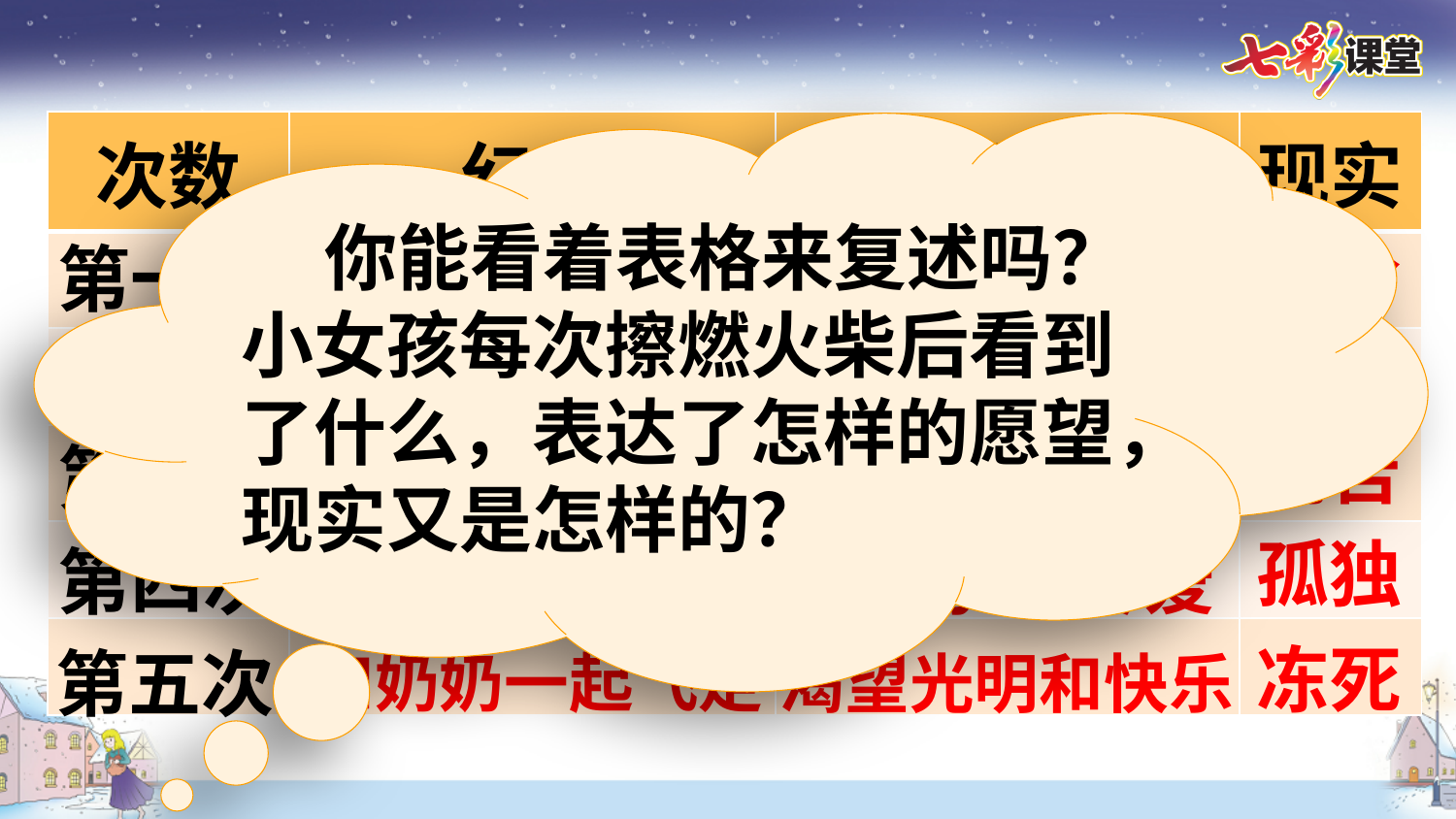

你能看着表格来复述吗？小女孩每次擦燃火柴后看到了什么，表达了怎样的愿望，现实又是怎样的？
| 次数 | 幻象 | 愿望 | 现实 |
| --- | --- | --- | --- |
|  |  |  |  |
|  |  |  |  |
|  |  |  |  |
|  |  |  |  |
|  |  |  |  |
寒冷
第一次
温暖大火炉
渴望温暖
饥饿
第二次
喷香的烤鹅
渴望食物
痛苦
第三次
美丽的圣诞树
渴望欢乐
孤独
第四次
慈爱的奶奶
渴望家人疼爱
冻死
第五次
和奶奶一起飞走
渴望光明和快乐